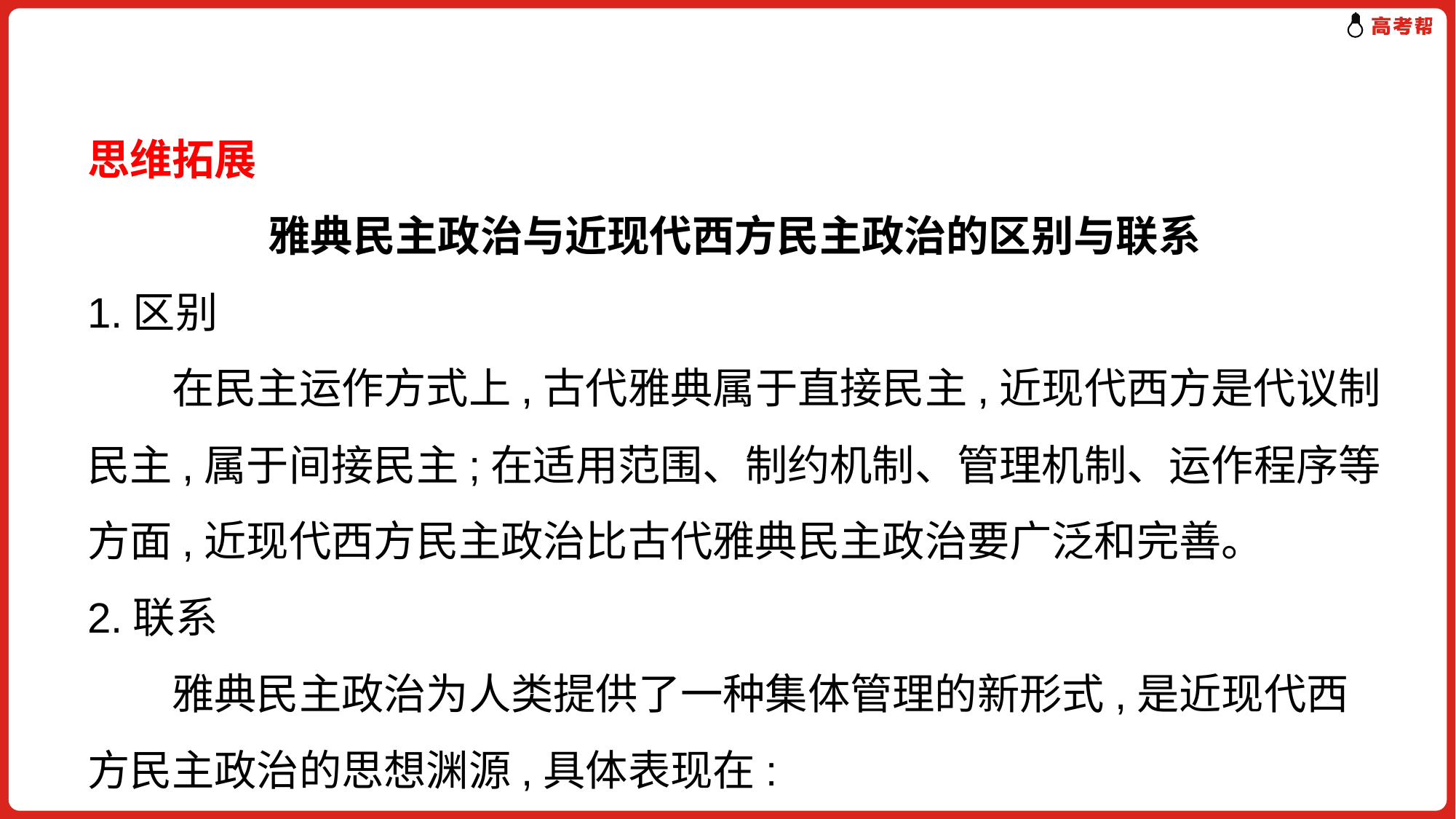

思维拓展
雅典民主政治与近现代西方民主政治的区别与联系
1.区别
　　在民主运作方式上,古代雅典属于直接民主,近现代西方是代议制民主,属于间接民主;在适用范围、制约机制、管理机制、运作程序等方面,近现代西方民主政治比古代雅典民主政治要广泛和完善。
2.联系
　　雅典民主政治为人类提供了一种集体管理的新形式,是近现代西方民主政治的思想渊源,具体表现在: